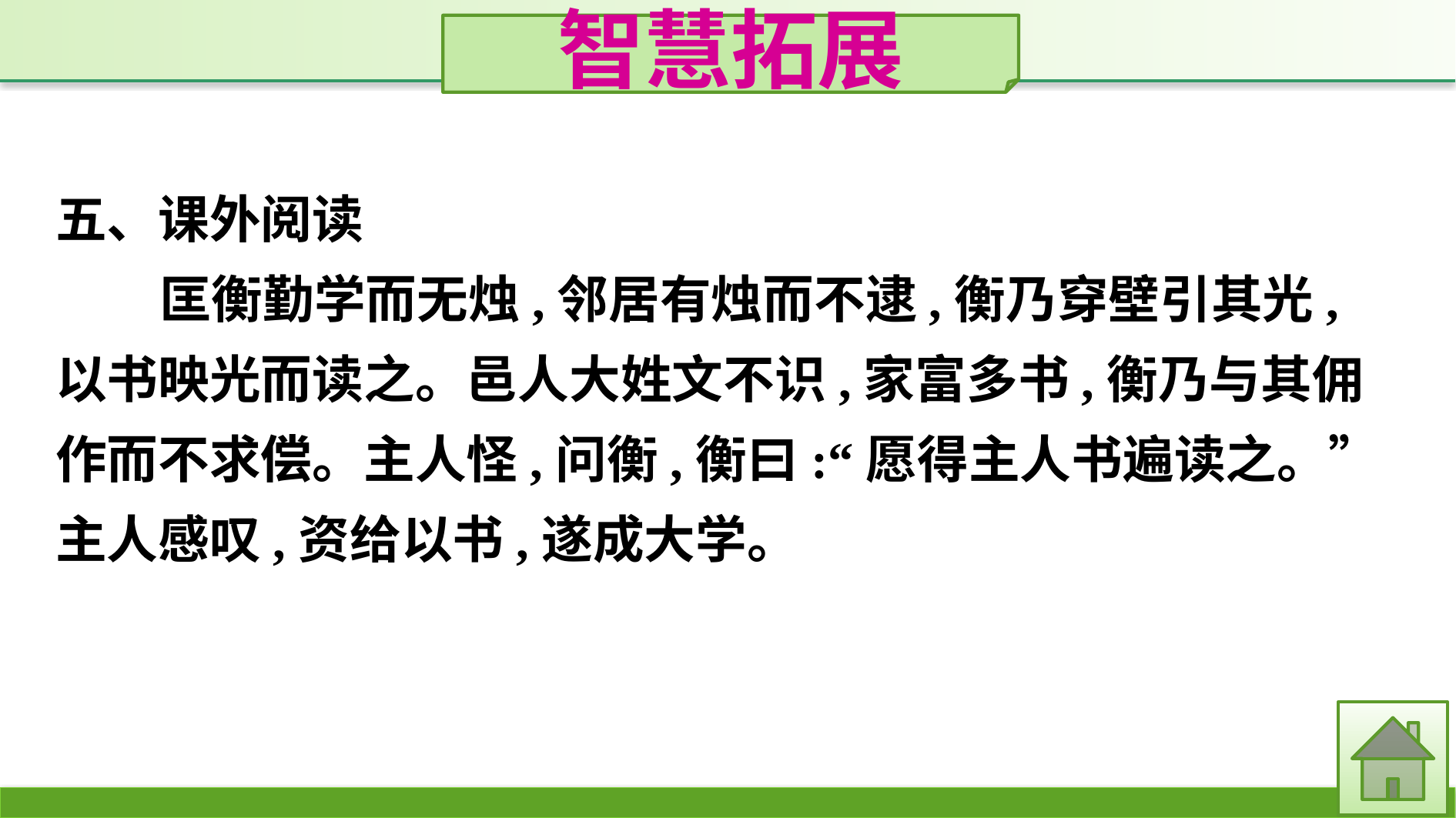

智慧拓展
五、课外阅读
匡衡勤学而无烛,邻居有烛而不逮,衡乃穿壁引其光,以书映光而读之。邑人大姓文不识,家富多书,衡乃与其佣作而不求偿。主人怪,问衡,衡曰:“愿得主人书遍读之。”主人感叹,资给以书,遂成大学。